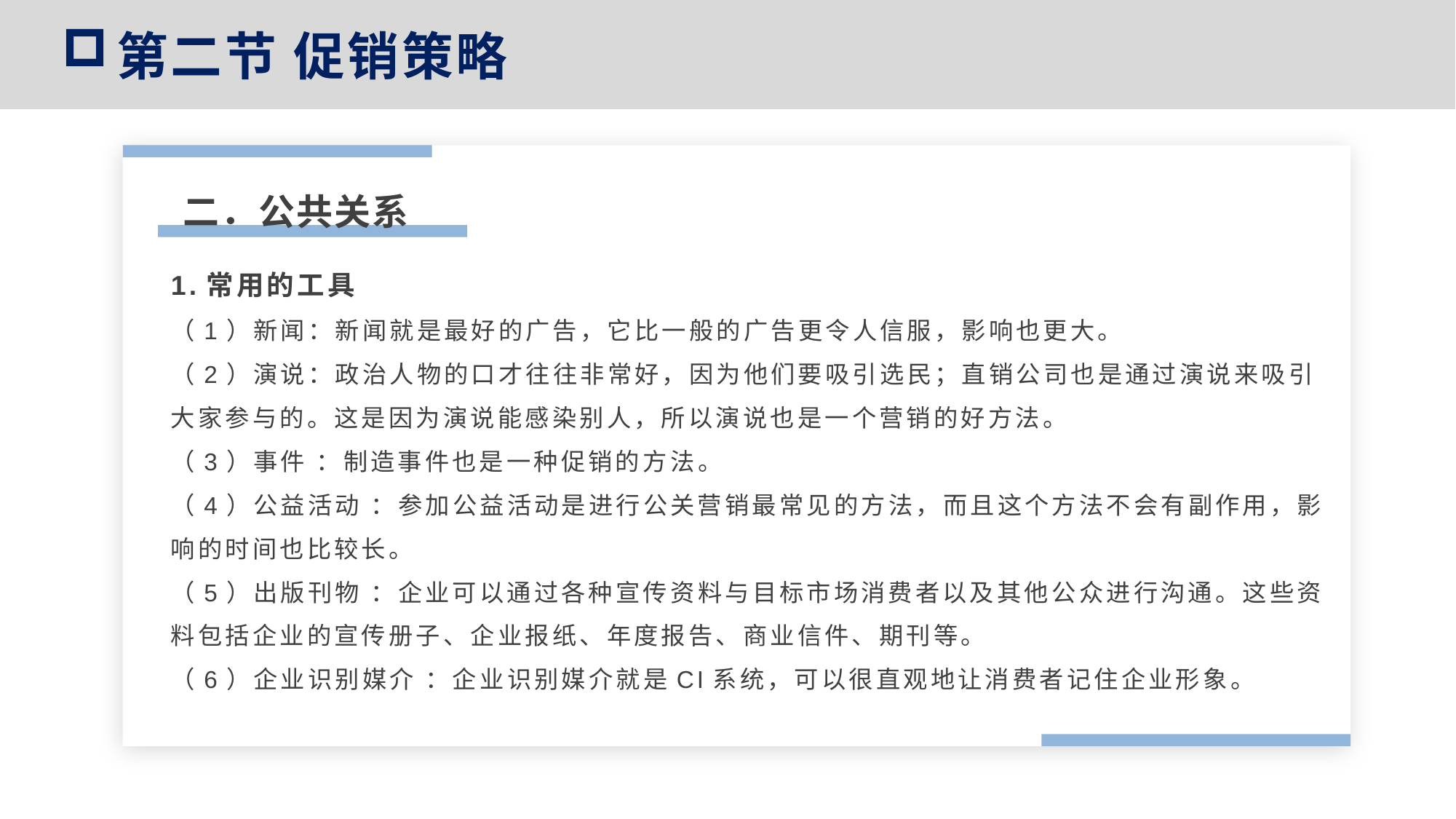

第二节 促销策略

二．公共关系
1.常用的工具
（1）新闻：新闻就是最好的广告，它比一般的广告更令人信服，影响也更大。
（2）演说：政治人物的口才往往非常好，因为他们要吸引选民；直销公司也是通过演说来吸引大家参与的。这是因为演说能感染别人，所以演说也是一个营销的好方法。
（3）事件 ：制造事件也是一种促销的方法。
（4）公益活动 ：参加公益活动是进行公关营销最常见的方法，而且这个方法不会有副作用，影响的时间也比较长。
（5）出版刊物 ：企业可以通过各种宣传资料与目标市场消费者以及其他公众进行沟通。这些资料包括企业的宣传册子、企业报纸、年度报告、商业信件、期刊等。
（6）企业识别媒介 ：企业识别媒介就是CI系统，可以很直观地让消费者记住企业形象。